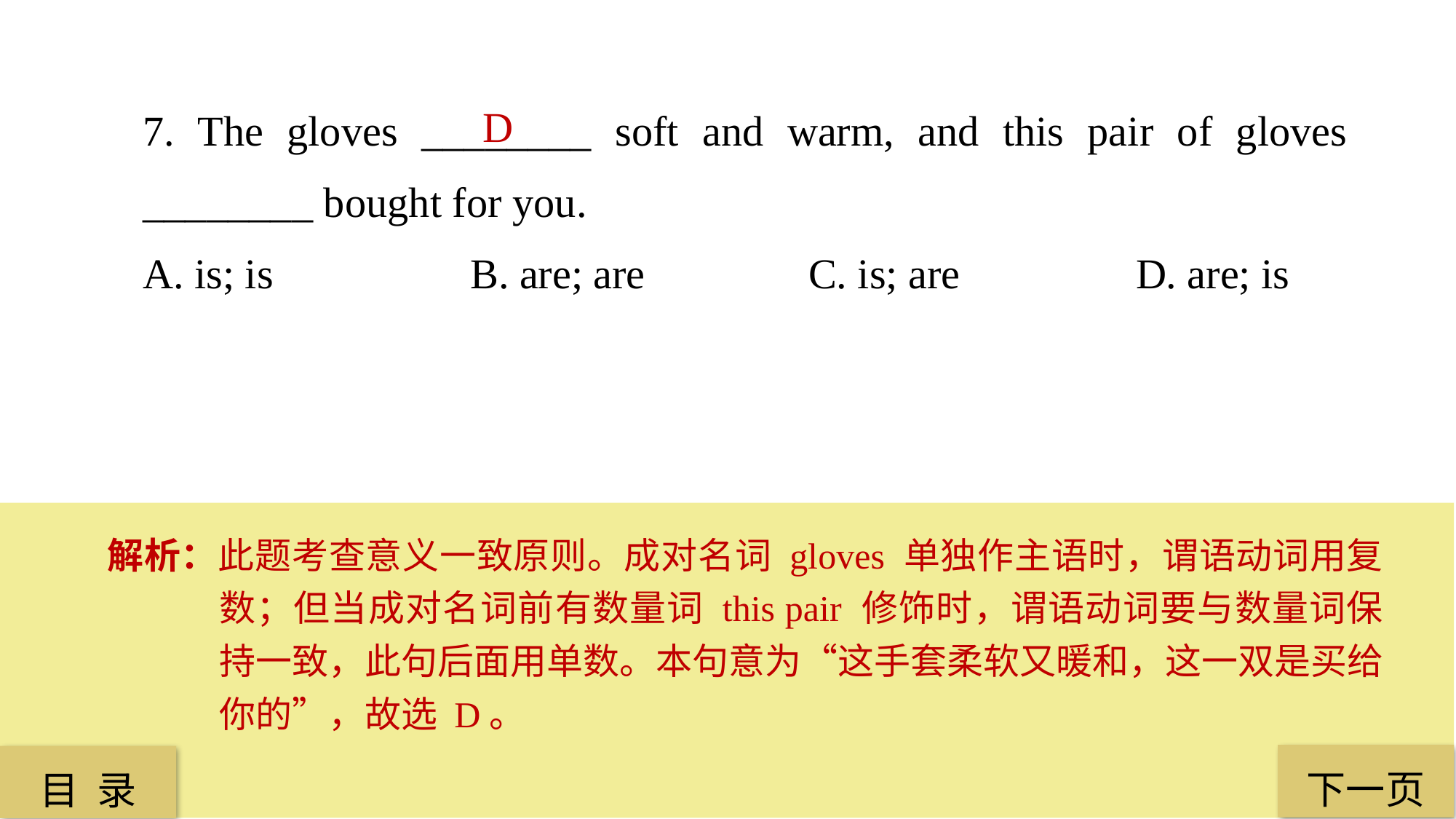

7. The gloves ________ soft and warm, and this pair of gloves ________ bought for you.
A. is; is 		B. are; are		 C. is; are		 D. are; is
D
解析：此题考查意义一致原则。成对名词 gloves 单独作主语时，谓语动词用复数；但当成对名词前有数量词 this pair 修饰时，谓语动词要与数量词保持一致，此句后面用单数。本句意为“这手套柔软又暖和，这一双是买给你的”，故选 D。